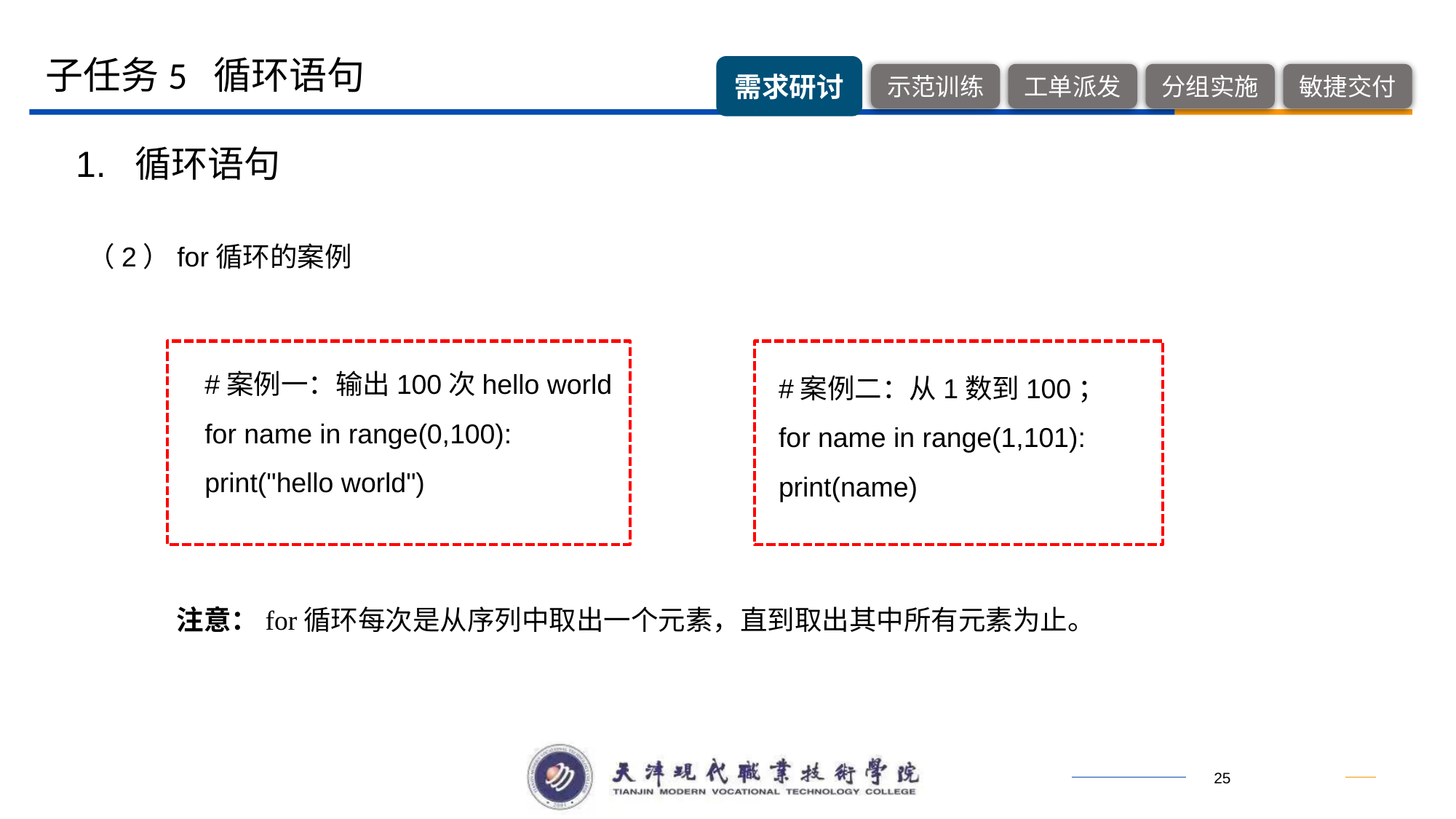

子任务5  循环语句

1.  循环语句
（2）for循环的案例

#案例二：从1数到100；
for name in range(1,101):
print(name)

#案例一：输出100次hello world
for name in range(0,100):
print("hello world")
注意：for循环每次是从序列中取出一个元素，直到取出其中所有元素为止。